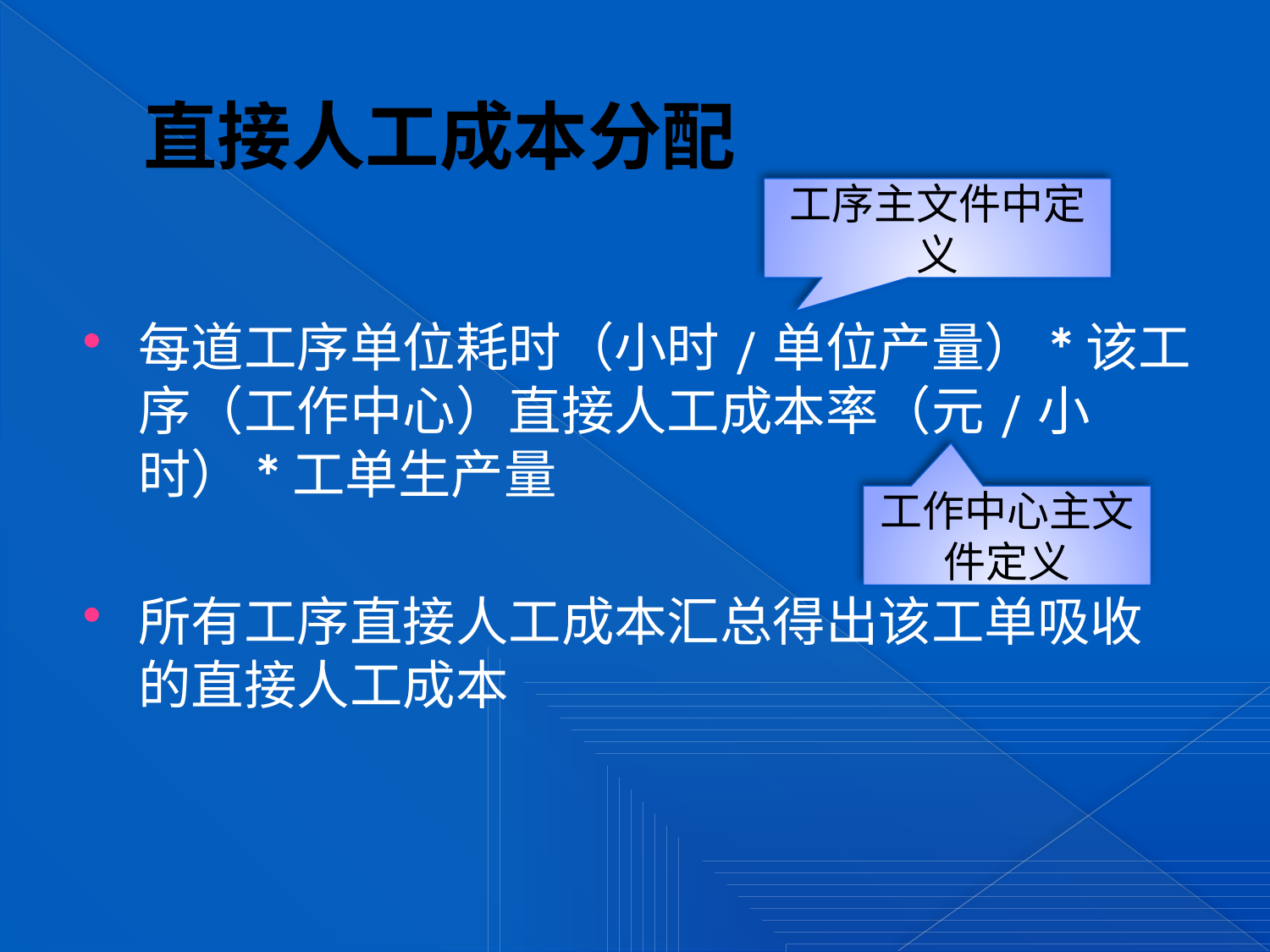

# 直接人工成本分配
工序主文件中定义
每道工序单位耗时（小时/单位产量）*该工序（工作中心）直接人工成本率（元/小时）*工单生产量

所有工序直接人工成本汇总得出该工单吸收的直接人工成本
工作中心主文件定义